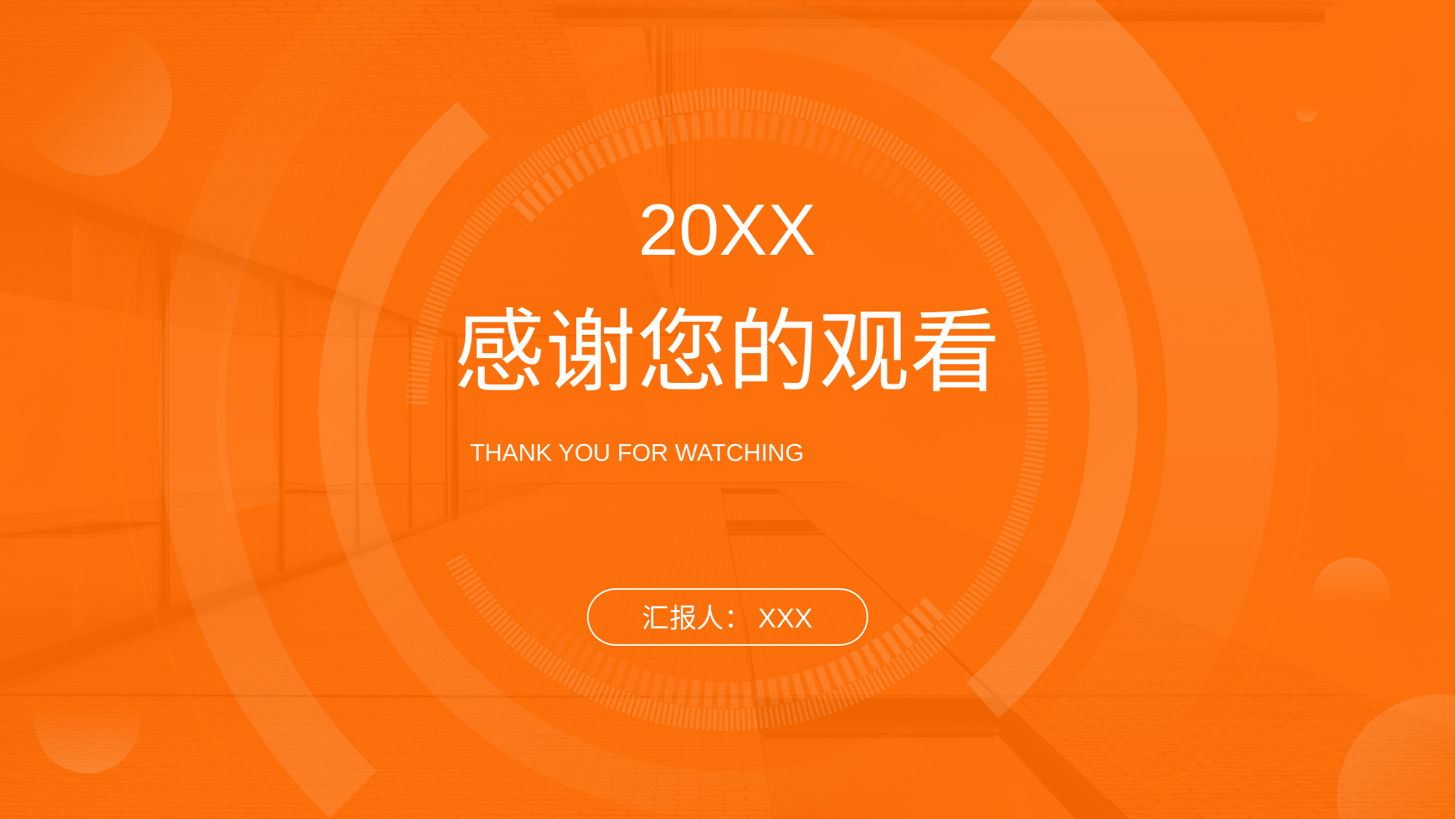

20XX
感谢您的观看
THANK YOU FOR WATCHING

汇报人：XXX